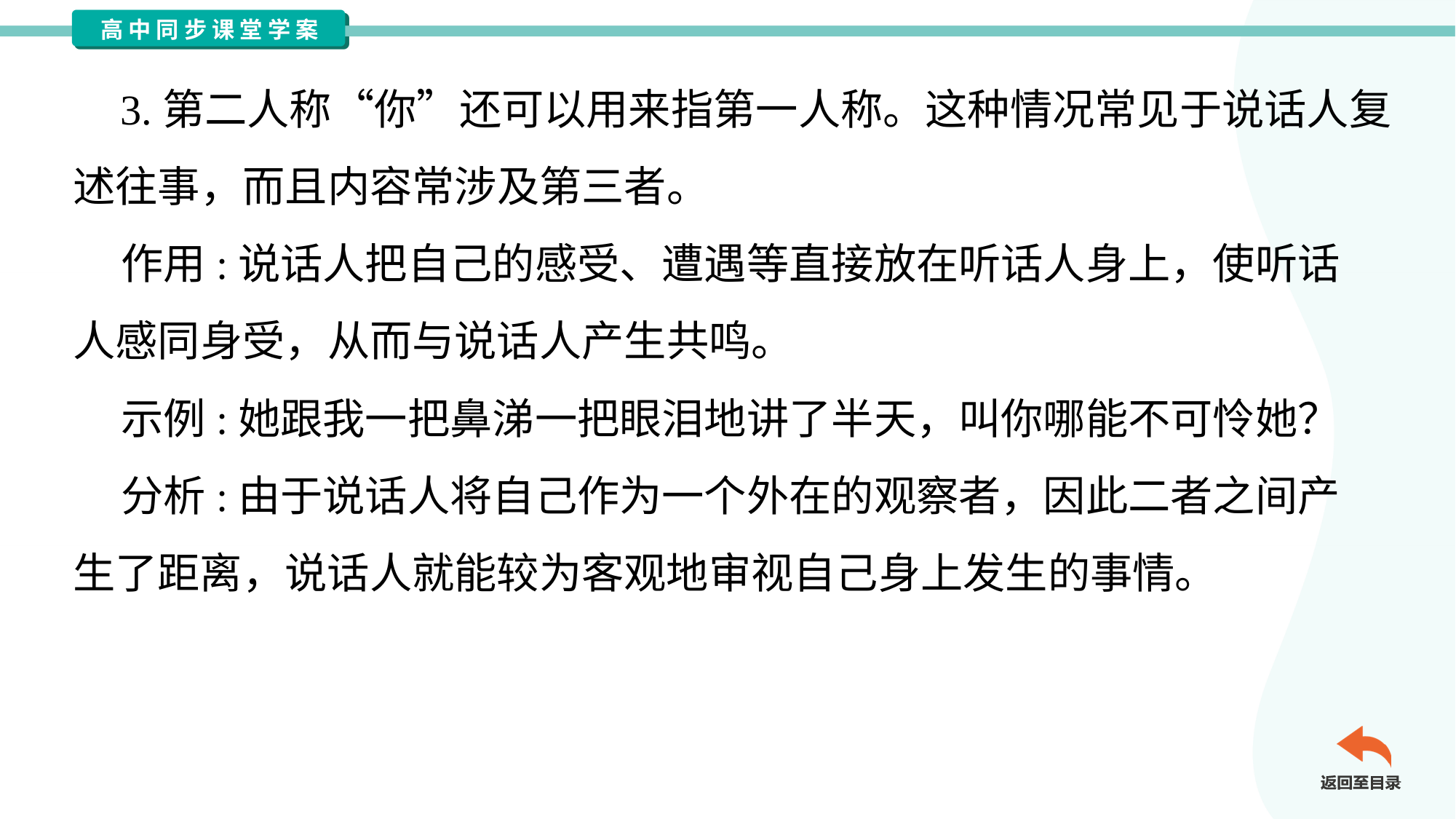

3.第二人称“你”还可以用来指第一人称。这种情况常见于说话人复
述往事，而且内容常涉及第三者。
    作用:说话人把自己的感受、遭遇等直接放在听话人身上，使听话
人感同身受，从而与说话人产生共鸣。
    示例:她跟我一把鼻涕一把眼泪地讲了半天，叫你哪能不可怜她？
    分析:由于说话人将自己作为一个外在的观察者，因此二者之间产
生了距离，说话人就能较为客观地审视自己身上发生的事情。